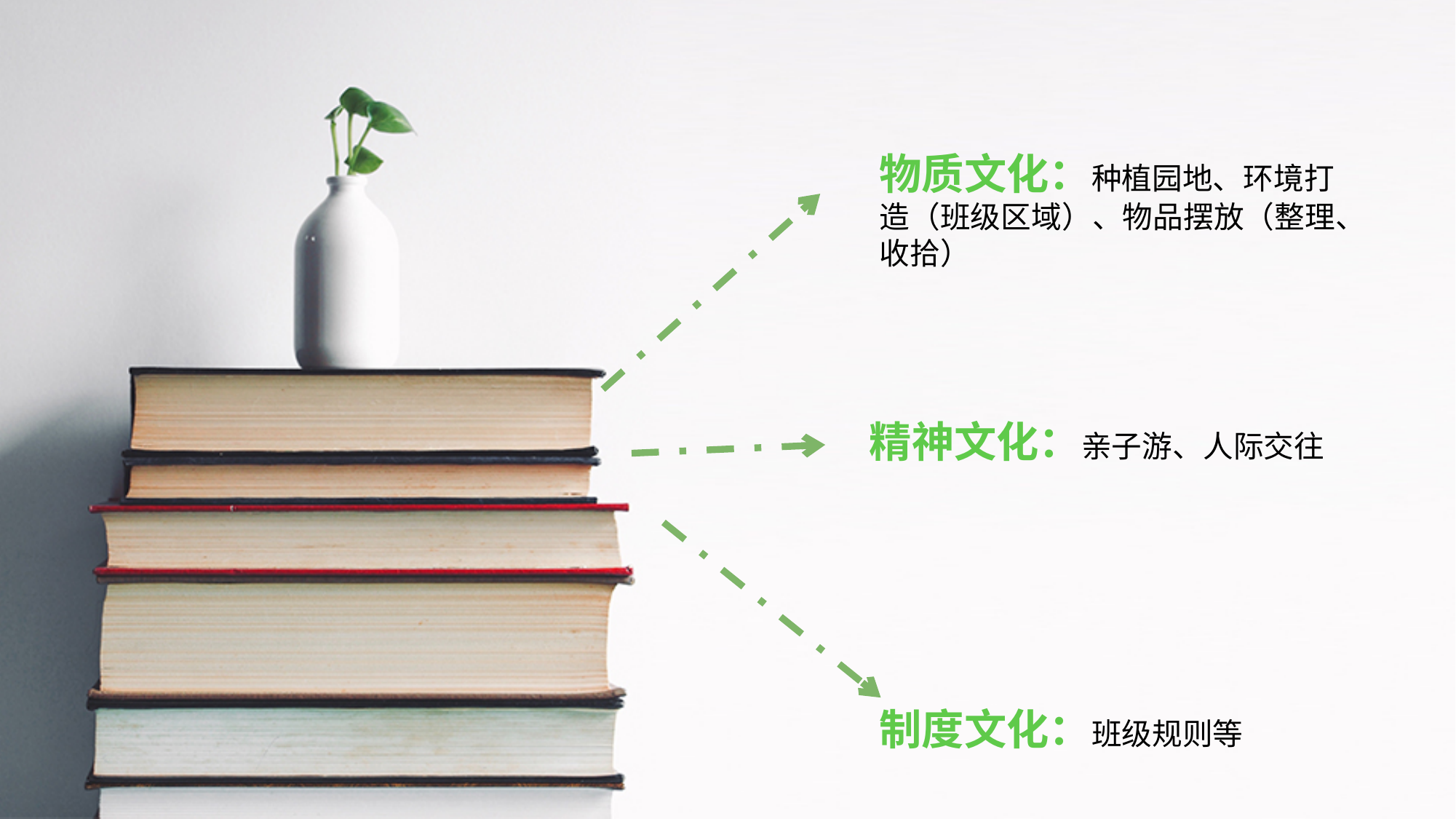

物质文化：种植园地、环境打造（班级区域）、物品摆放（整理、收拾）

精神文化：亲子游、人际交往

制度文化：班级规则等